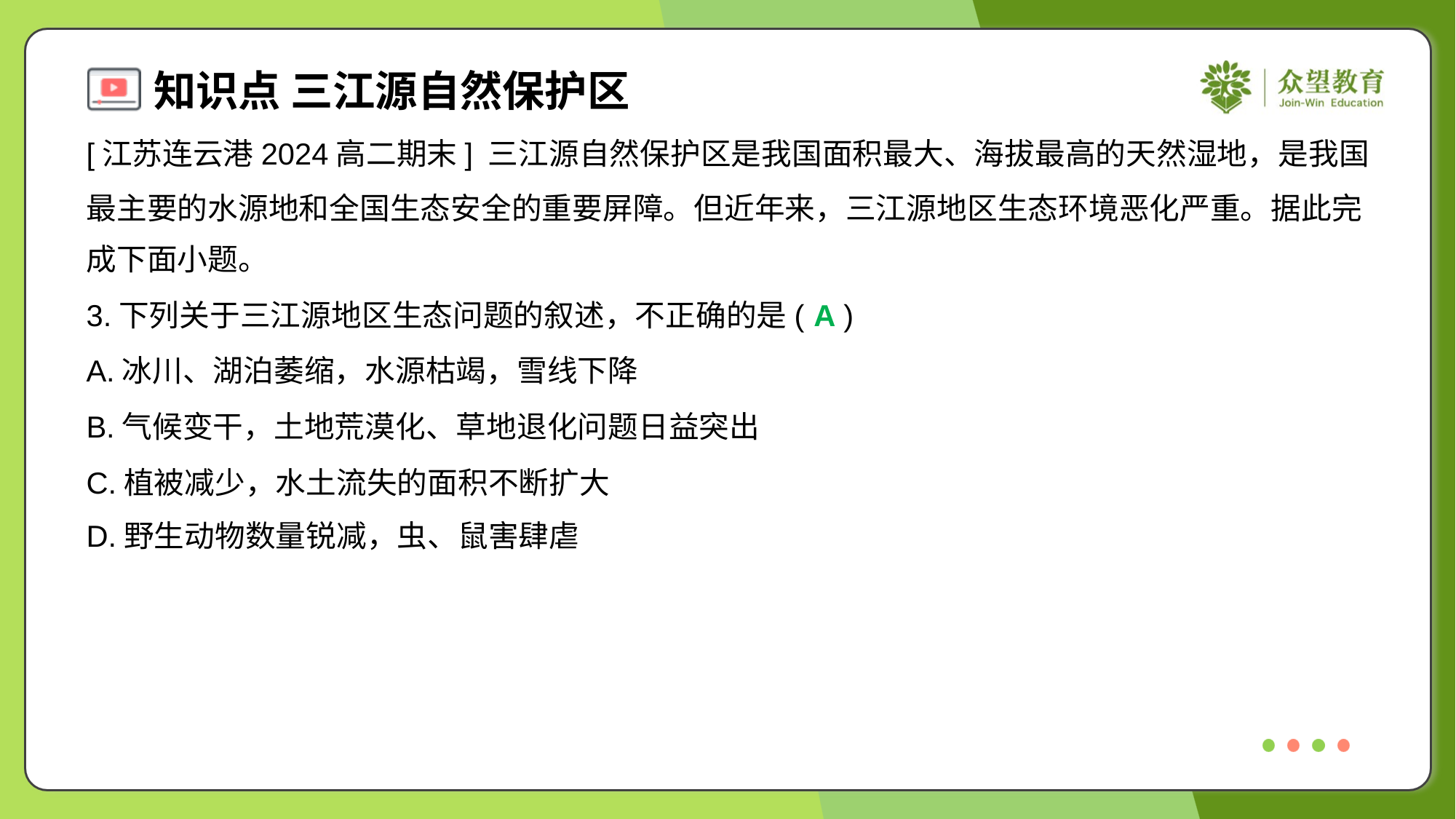

[江苏连云港2024高二期末] 三江源自然保护区是我国面积最大、海拔最高的天然湿地，是我国
最主要的水源地和全国生态安全的重要屏障。但近年来，三江源地区生态环境恶化严重。据此完
成下面小题。
3.下列关于三江源地区生态问题的叙述，不正确的是(     )
A
A.冰川、湖泊萎缩，水源枯竭，雪线下降
B.气候变干，土地荒漠化、草地退化问题日益突出
C.植被减少，水土流失的面积不断扩大
D.野生动物数量锐减，虫、鼠害肆虐